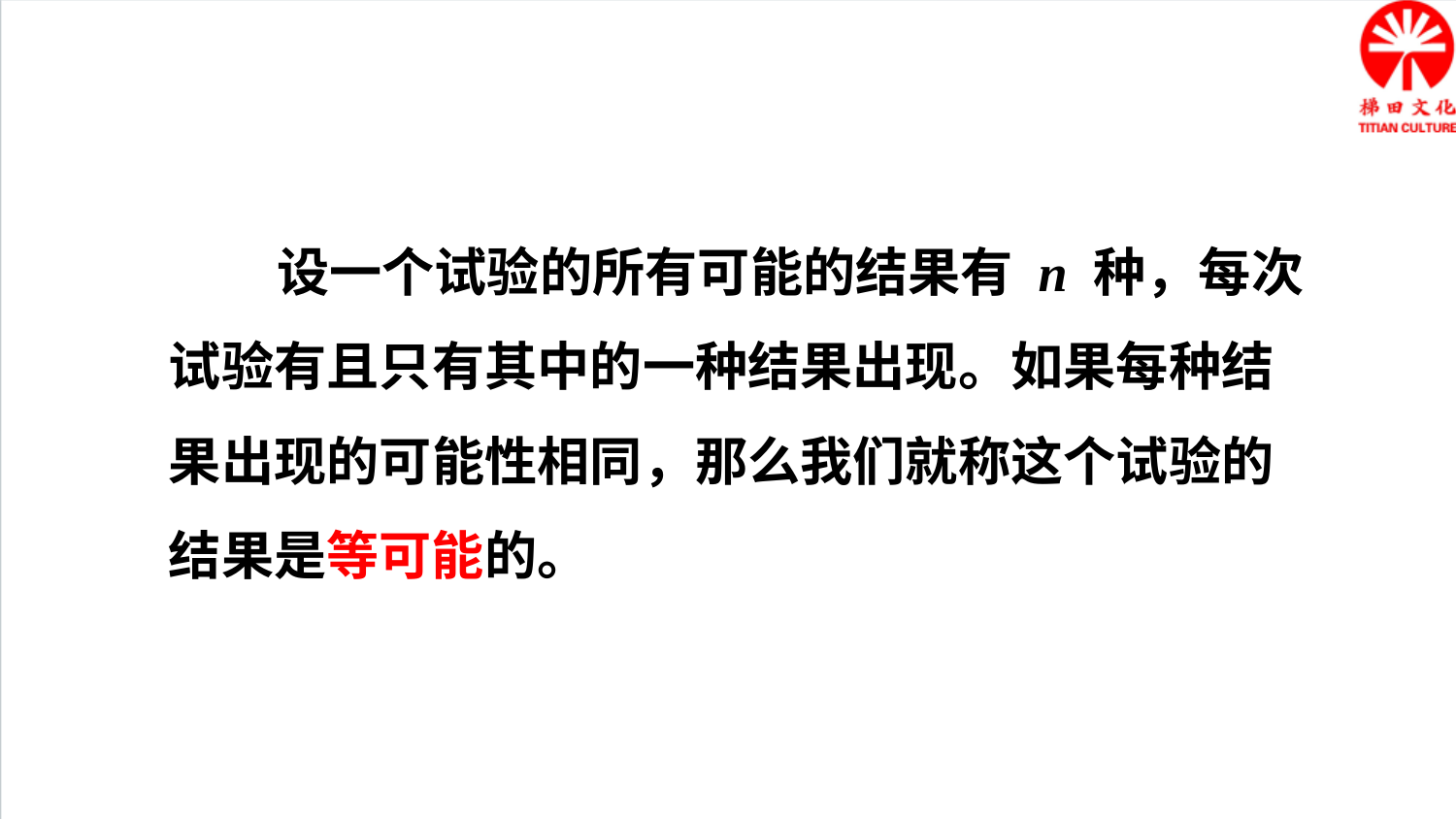

设一个试验的所有可能的结果有 n 种，每次试验有且只有其中的一种结果出现。如果每种结果出现的可能性相同，那么我们就称这个试验的结果是等可能的。